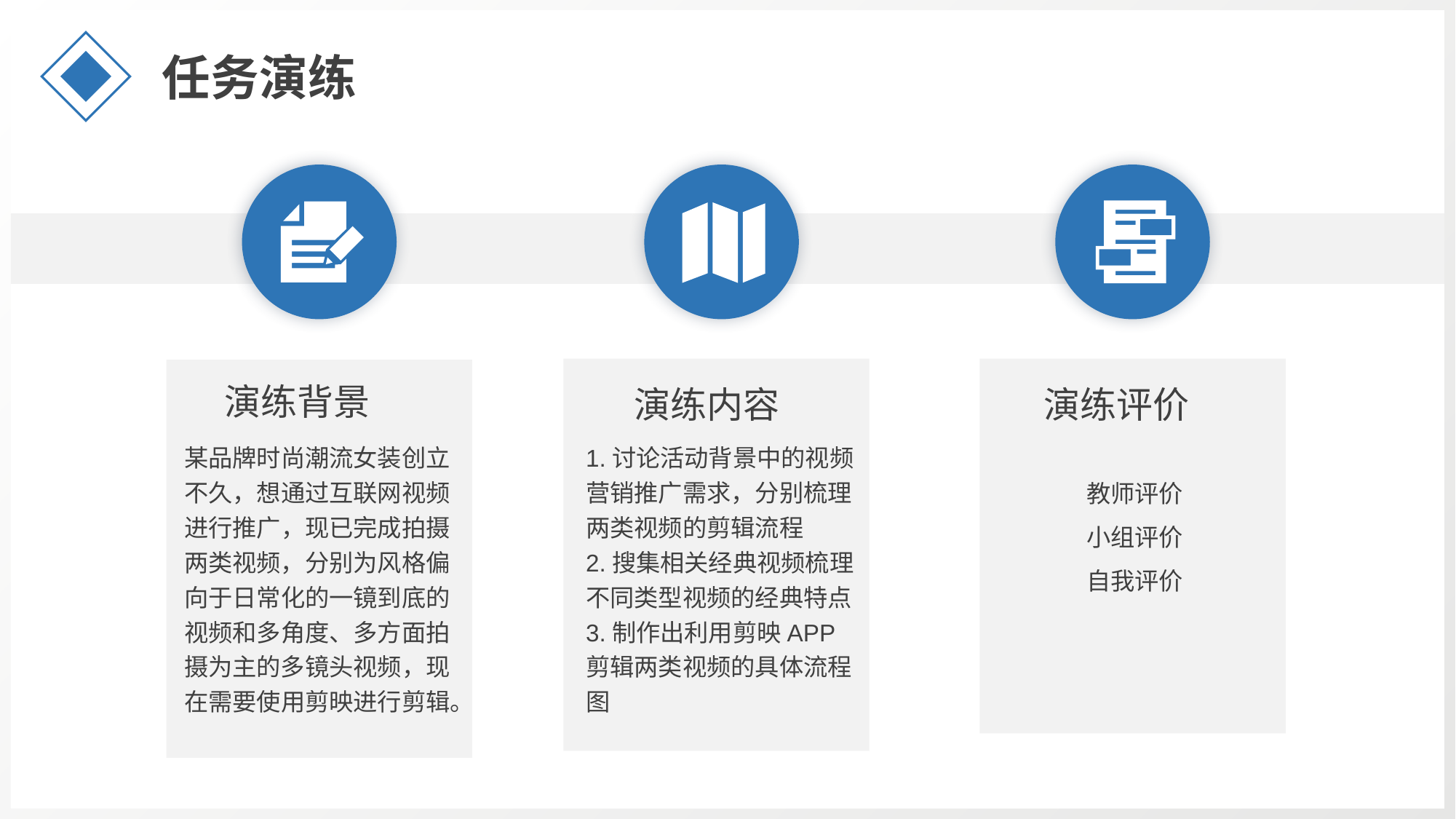

任务演练

演练背景
演练内容
演练评价
某品牌时尚潮流女装创立不久，想通过互联网视频进行推广，现已完成拍摄两类视频，分别为风格偏向于日常化的一镜到底的视频和多角度、多方面拍摄为主的多镜头视频，现在需要使用剪映进行剪辑。
1.讨论活动背景中的视频营销推广需求，分别梳理
两类视频的剪辑流程
2.搜集相关经典视频梳理不同类型视频的经典特点
3.制作出利用剪映APP剪辑两类视频的具体流程图
教师评价
小组评价
自我评价